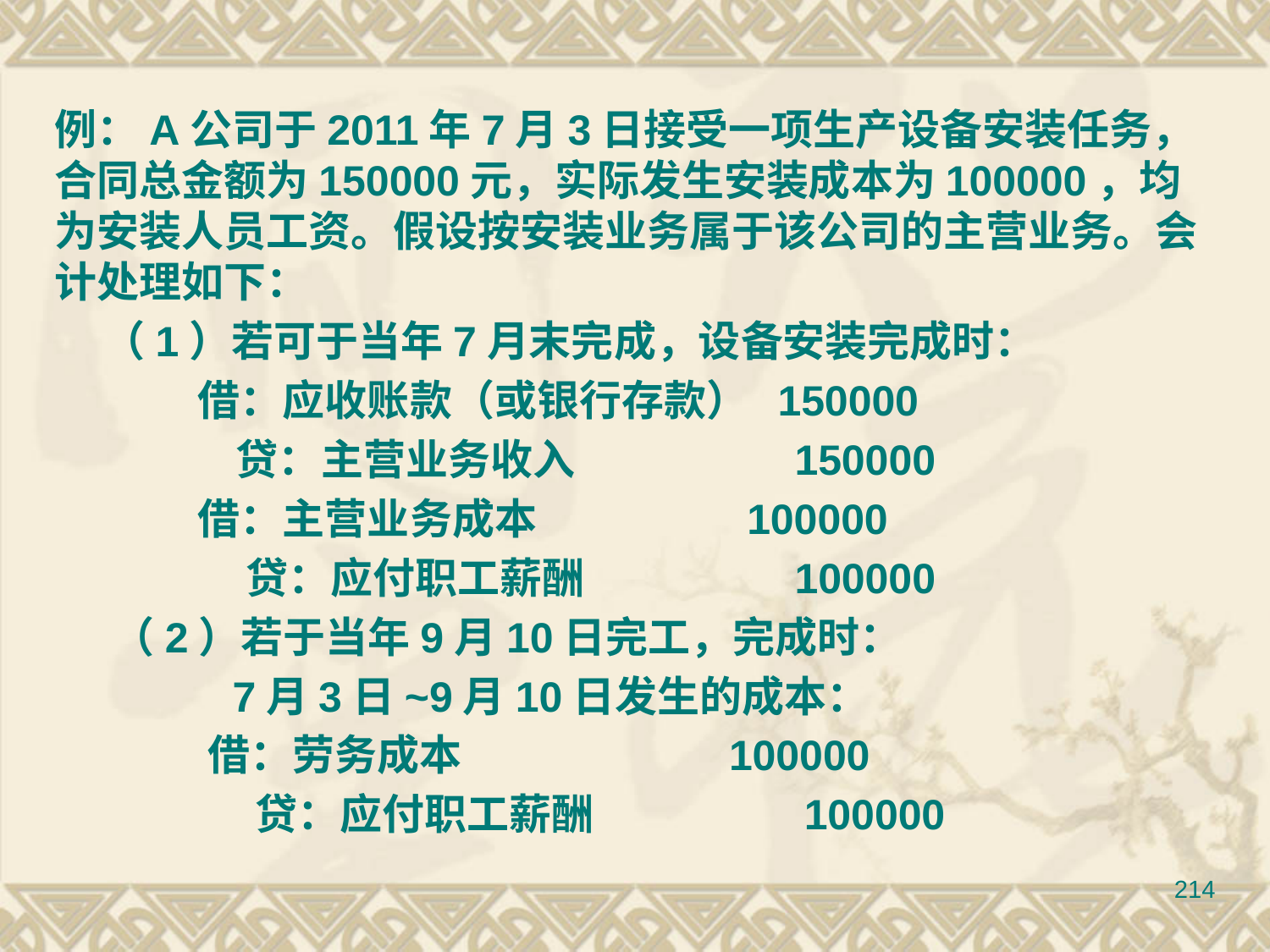

例：A公司于2011年7月3日接受一项生产设备安装任务，合同总金额为150000元，实际发生安装成本为100000，均为安装人员工资。假设按安装业务属于该公司的主营业务。会计处理如下：
    （1）若可于当年7月末完成，设备安装完成时：
              借：应收账款（或银行存款）  150000
                  贷：主营业务收入                      150000
              借：主营业务成本                     100000
                   贷：应付职工薪酬                     100000
     （2）若于当年9月10日完工，完成时：
               7月3日~9月10日发生的成本：
               借：劳务成本                           100000
                    贷：应付职工薪酬                     100000

214